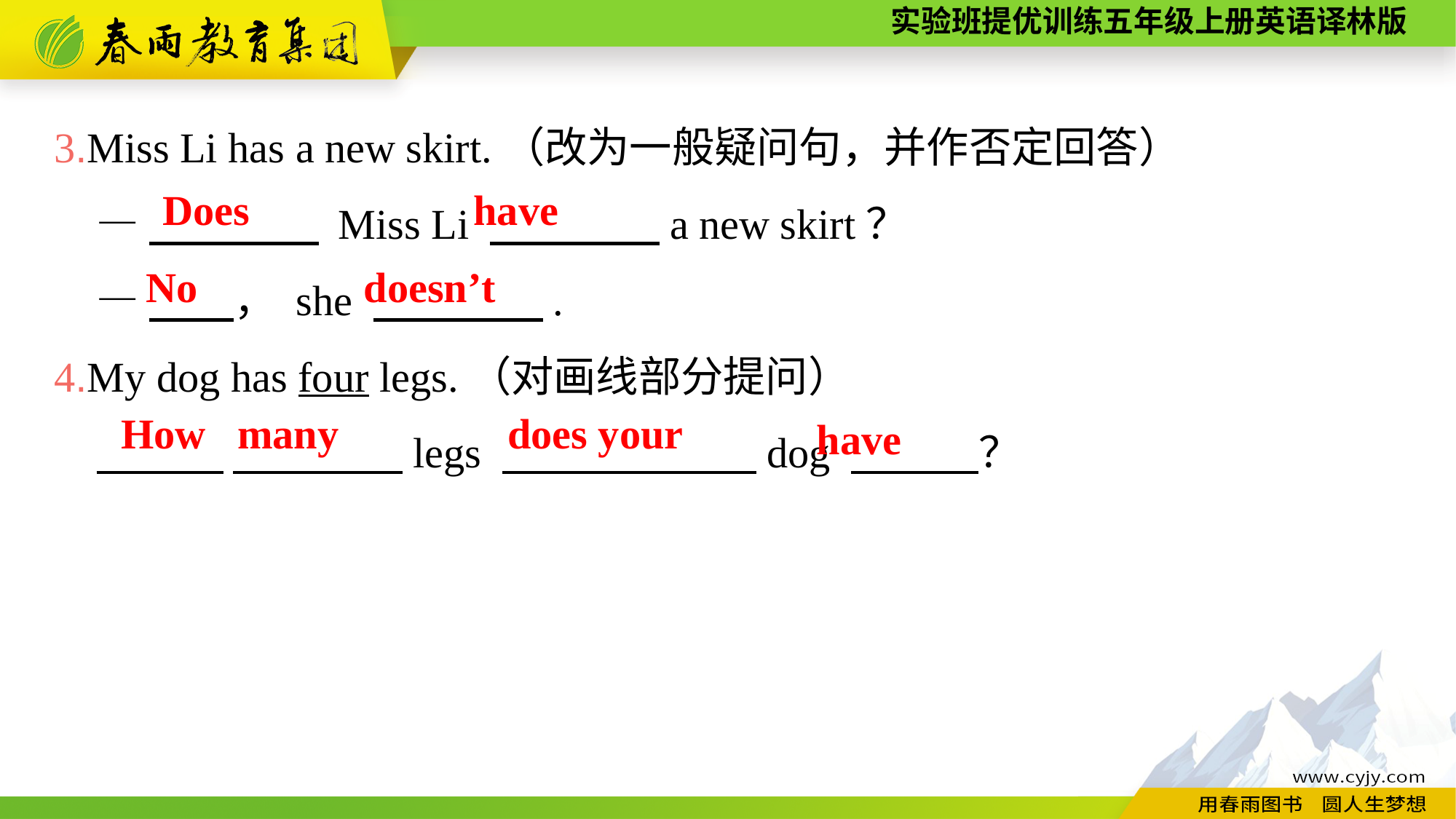

3.Miss Li has a new skirt.（改为一般疑问句，并作否定回答）
—　　　　 Miss Li 　　　　a new skirt？
—　　， she 　　　　.
4.My dog has four legs.（对画线部分提问）
　　　 　　　　legs 　　　　　　dog 　　　？
Does
have
No
doesn’t
How   many
does your
have